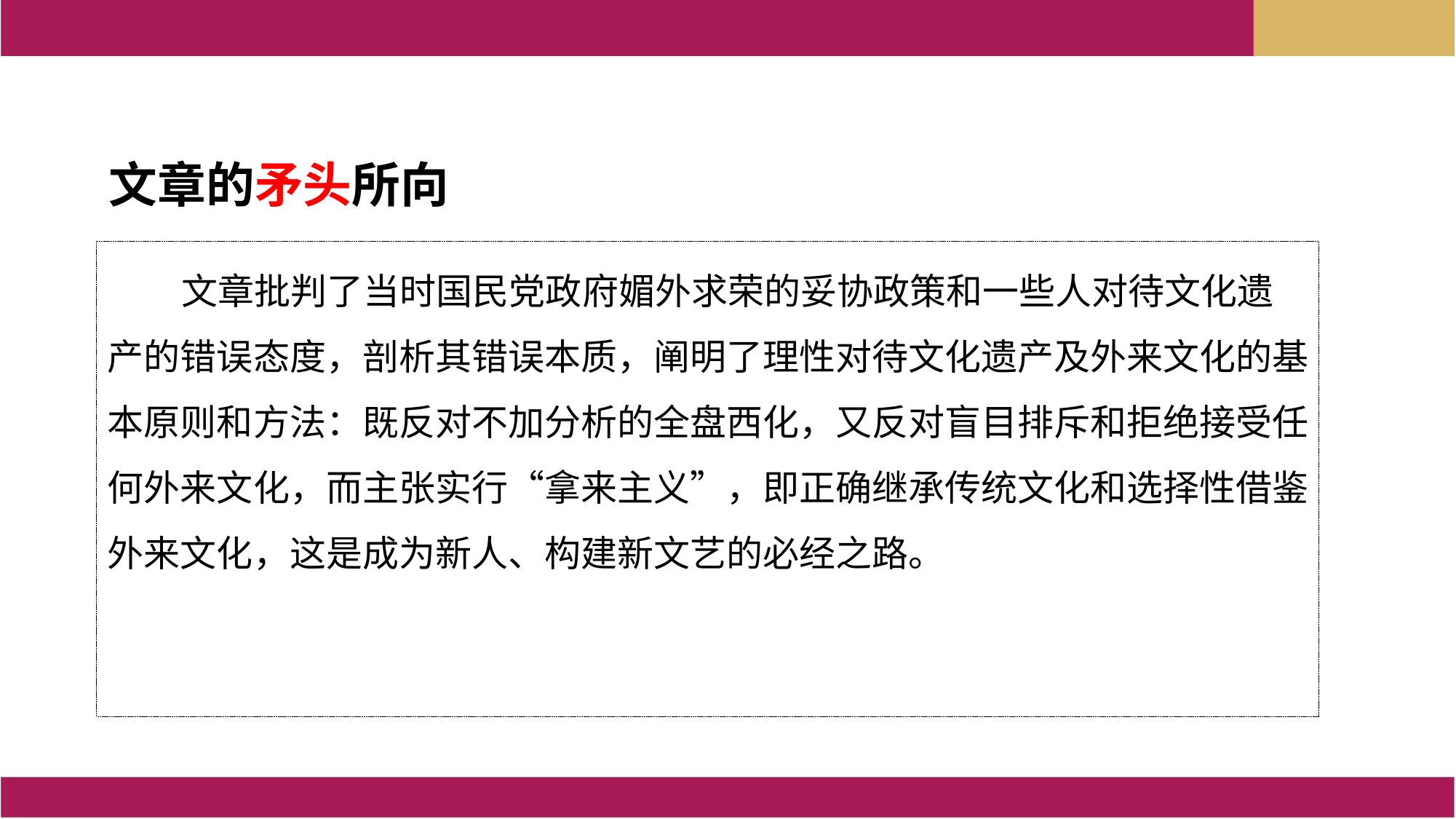

文章的矛头所向
        文章批判了当时国民党政府媚外求荣的妥协政策和一些人对待文化遗产的错误态度，剖析其错误本质，阐明了理性对待文化遗产及外来文化的基本原则和方法：既反对不加分析的全盘西化，又反对盲目排斥和拒绝接受任何外来文化，而主张实行“拿来主义”，即正确继承传统文化和选择性借鉴外来文化，这是成为新人、构建新文艺的必经之路。